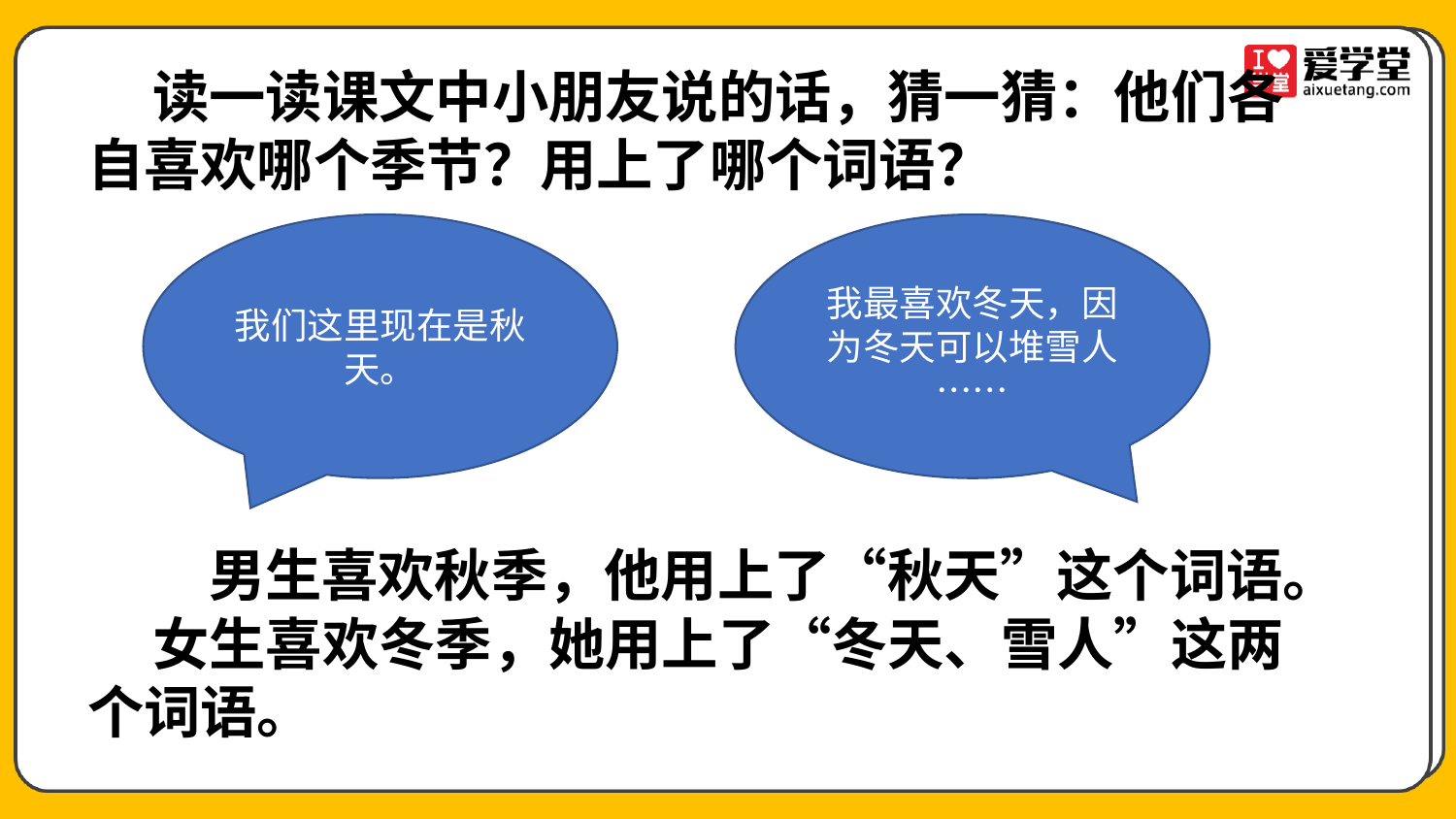

读一读课文中小朋友说的话，猜一猜：他们各自喜欢哪个季节？用上了哪个词语？
我们这里现在是秋天。
我最喜欢冬天，因为冬天可以堆雪人……
男生喜欢秋季，他用上了“秋天”这个词语。
    女生喜欢冬季，她用上了“冬天、雪人”这两个词语。